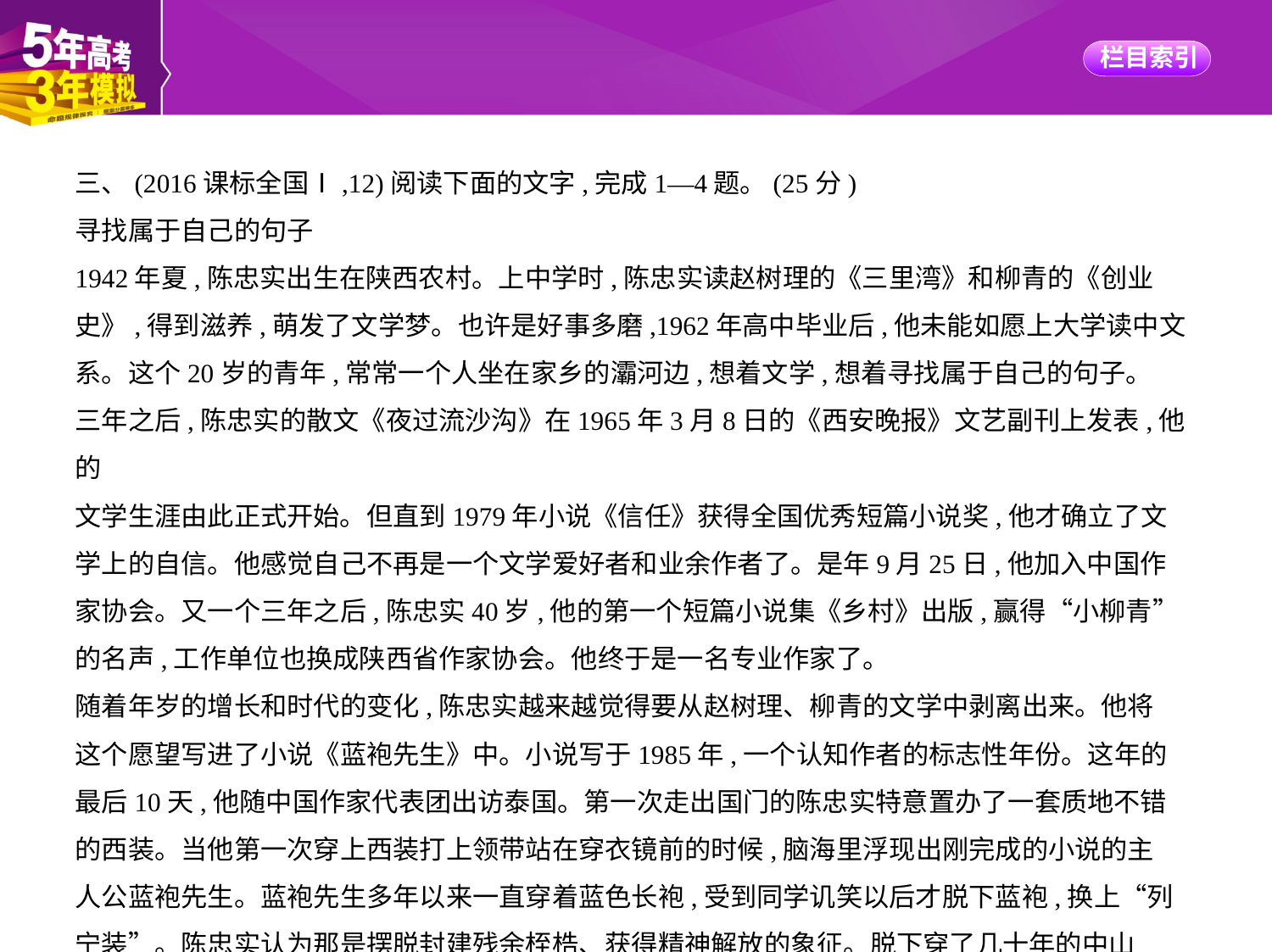

三、(2016课标全国Ⅰ,12)阅读下面的文字,完成1—4题。(25分)
寻找属于自己的句子
1942年夏,陈忠实出生在陕西农村。上中学时,陈忠实读赵树理的《三里湾》和柳青的《创业
史》,得到滋养,萌发了文学梦。也许是好事多磨,1962年高中毕业后,他未能如愿上大学读中文
系。这个20岁的青年,常常一个人坐在家乡的灞河边,想着文学,想着寻找属于自己的句子。
三年之后,陈忠实的散文《夜过流沙沟》在1965年3月8日的《西安晚报》文艺副刊上发表,他的
文学生涯由此正式开始。但直到1979年小说《信任》获得全国优秀短篇小说奖,他才确立了文
学上的自信。他感觉自己不再是一个文学爱好者和业余作者了。是年9月25日,他加入中国作
家协会。又一个三年之后,陈忠实40岁,他的第一个短篇小说集《乡村》出版,赢得“小柳青”
的名声,工作单位也换成陕西省作家协会。他终于是一名专业作家了。
随着年岁的增长和时代的变化,陈忠实越来越觉得要从赵树理、柳青的文学中剥离出来。他将
这个愿望写进了小说《蓝袍先生》中。小说写于1985年,一个认知作者的标志性年份。这年的
最后10天,他随中国作家代表团出访泰国。第一次走出国门的陈忠实特意置办了一套质地不错
的西装。当他第一次穿上西装打上领带站在穿衣镜前的时候,脑海里浮现出刚完成的小说的主
人公蓝袍先生。蓝袍先生多年以来一直穿着蓝色长袍,受到同学讥笑以后才脱下蓝袍,换上“列
宁装”。陈忠实认为那是摆脱封建残余桎梏、获得精神解放的象征。脱下穿了几十年的中山